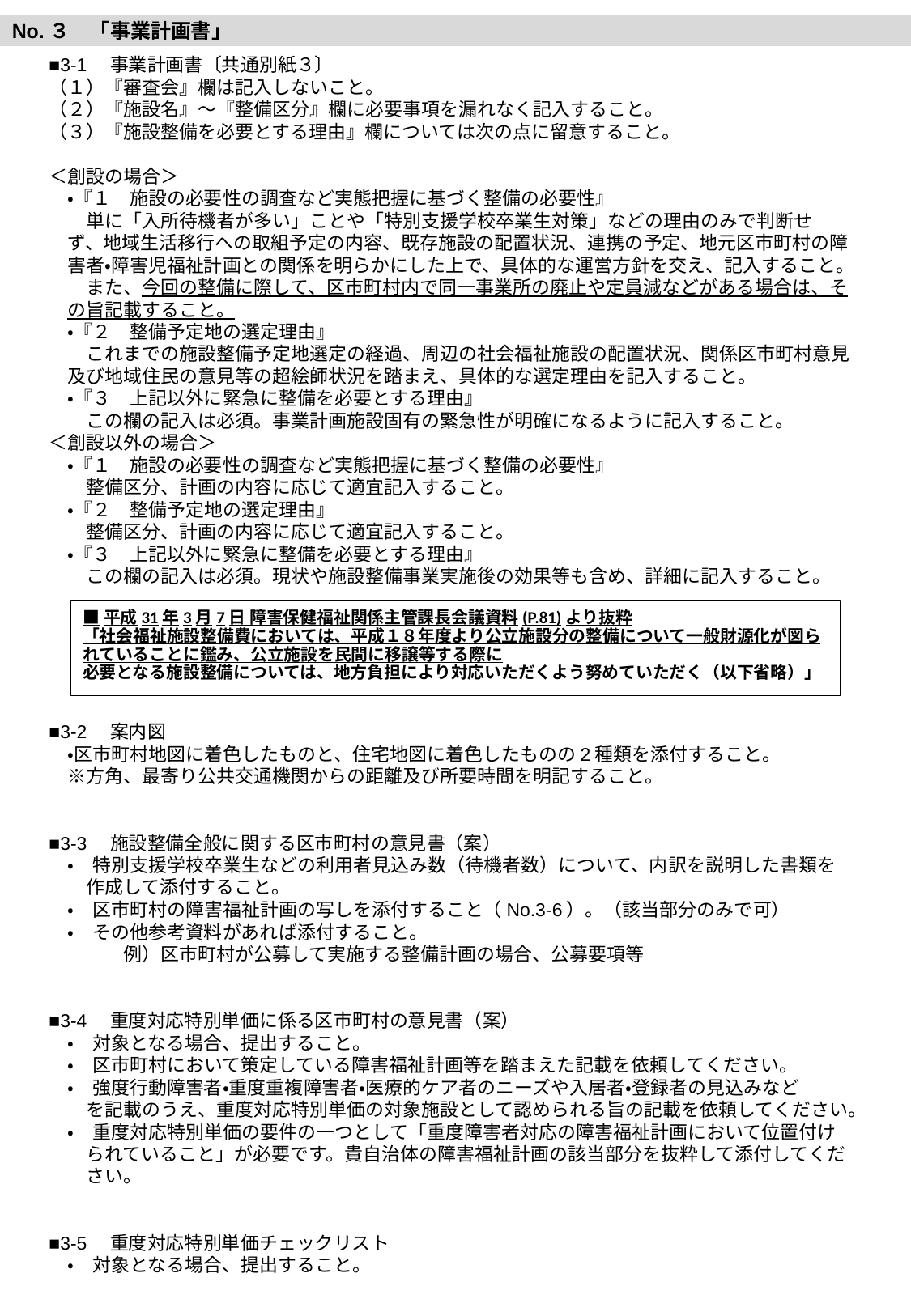

No.３　「事業計画書」
■3-1　事業計画書〔共通別紙３〕
（１）『審査会』欄は記入しないこと。
（２）『施設名』～『整備区分』欄に必要事項を漏れなく記入すること。
（３）『施設整備を必要とする理由』欄については次の点に留意すること。

＜創設の場合＞
　・『１　施設の必要性の調査など実態把握に基づく整備の必要性』
　　単に「入所待機者が多い」ことや「特別支援学校卒業生対策」などの理由のみで判断せ
　ず、地域生活移行への取組予定の内容、既存施設の配置状況、連携の予定、地元区市町村の障
　害者・障害児福祉計画との関係を明らかにした上で、具体的な運営方針を交え、記入すること。
　　また、今回の整備に際して、区市町村内で同一事業所の廃止や定員減などがある場合は、そ
　の旨記載すること。
　・『２　整備予定地の選定理由』
　　これまでの施設整備予定地選定の経過、周辺の社会福祉施設の配置状況、関係区市町村意見
　及び地域住民の意見等の超絵師状況を踏まえ、具体的な選定理由を記入すること。
　・『３　上記以外に緊急に整備を必要とする理由』
　　この欄の記入は必須。事業計画施設固有の緊急性が明確になるように記入すること。
＜創設以外の場合＞
　・『１　施設の必要性の調査など実態把握に基づく整備の必要性』
　　整備区分、計画の内容に応じて適宜記入すること。
　・『２　整備予定地の選定理由』
　　整備区分、計画の内容に応じて適宜記入すること。
　・『３　上記以外に緊急に整備を必要とする理由』
　　この欄の記入は必須。現状や施設整備事業実施後の効果等も含め、詳細に記入すること。

■3-2　案内図
　・区市町村地図に着色したものと、住宅地図に着色したものの2種類を添付すること。
　※方角、最寄り公共交通機関からの距離及び所要時間を明記すること。

■3-3　施設整備全般に関する区市町村の意見書（案）
　・　特別支援学校卒業生などの利用者見込み数（待機者数）について、内訳を説明した書類を
　　作成して添付すること。
　・　区市町村の障害福祉計画の写しを添付すること（No.3-6）。（該当部分のみで可）
　・　その他参考資料があれば添付すること。
　　　　例）区市町村が公募して実施する整備計画の場合、公募要項等

■3-4　重度対応特別単価に係る区市町村の意見書（案）
　・　対象となる場合、提出すること。
　・　区市町村において策定している障害福祉計画等を踏まえた記載を依頼してください。
　・　強度行動障害者・重度重複障害者・医療的ケア者のニーズや入居者・登録者の見込みなど
　　を記載のうえ、重度対応特別単価の対象施設として認められる旨の記載を依頼してください。
　・　重度対応特別単価の要件の一つとして「重度障害者対応の障害福祉計画において位置付け
　　られていること」が必要です。貴自治体の障害福祉計画の該当部分を抜粋して添付してくだ
　　さい。

■3-5　重度対応特別単価チェックリスト
　・　対象となる場合、提出すること。

■平成31年3月7日 障害保健福祉関係主管課長会議資料(P.81)より抜粋
「社会福祉施設整備費においては、平成１８年度より公立施設分の整備について一般財源化が図られていることに鑑み、公立施設を民間に移譲等する際に
必要となる施設整備については、地方負担により対応いただくよう努めていただく（以下省略）」